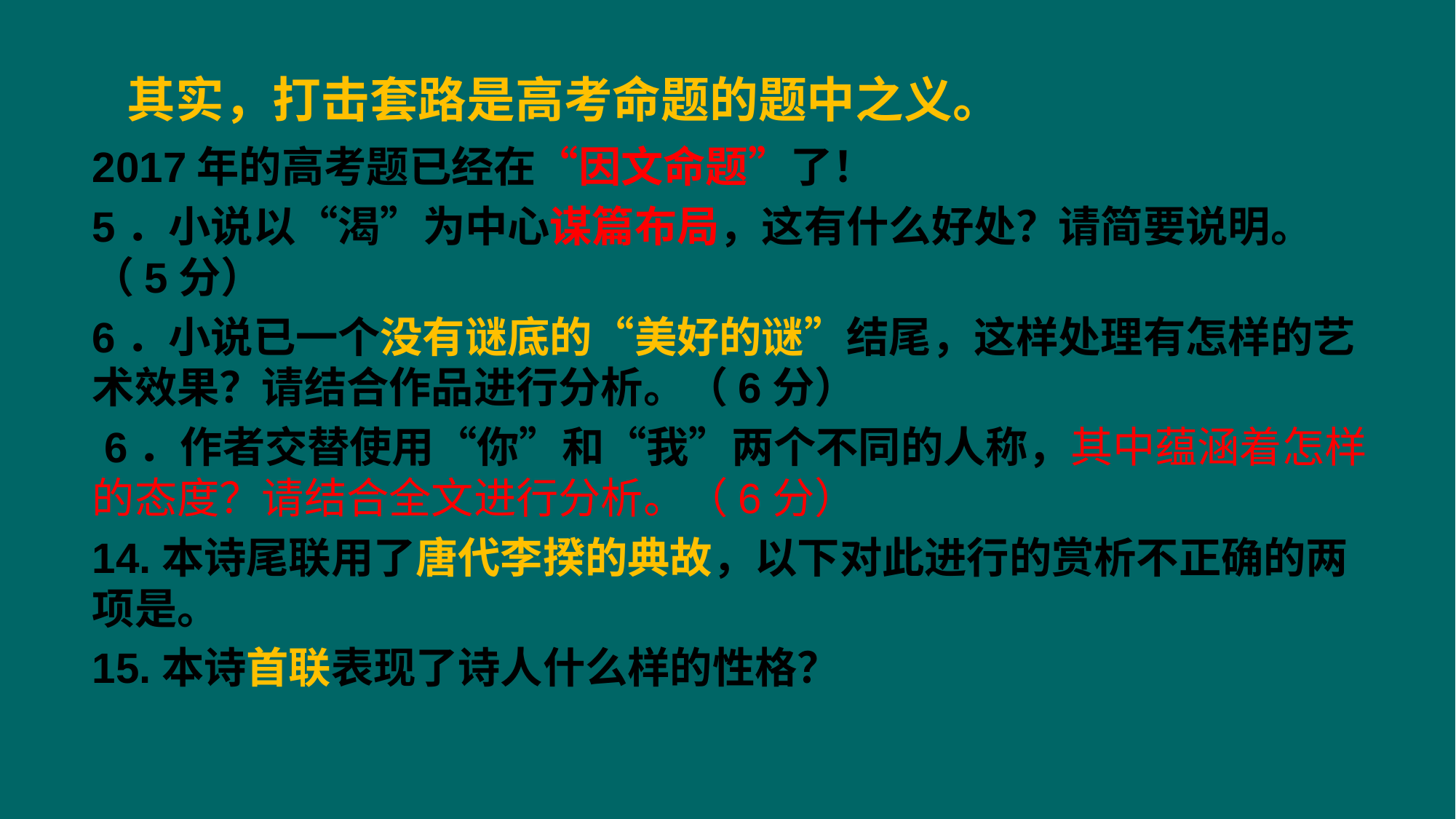

其实，打击套路是高考命题的题中之义。

2017年的高考题已经在“因文命题”了！
5．小说以“渴”为中心谋篇布局，这有什么好处？请简要说明。（5分）
6．小说已一个没有谜底的“美好的谜”结尾，这样处理有怎样的艺术效果？请结合作品进行分析。（6分）
 6．作者交替使用“你”和“我”两个不同的人称，其中蕴涵着怎样的态度？请结合全文进行分析。（6分）
14.本诗尾联用了唐代李揆的典故，以下对此进行的赏析不正确的两项是。
15.本诗首联表现了诗人什么样的性格？